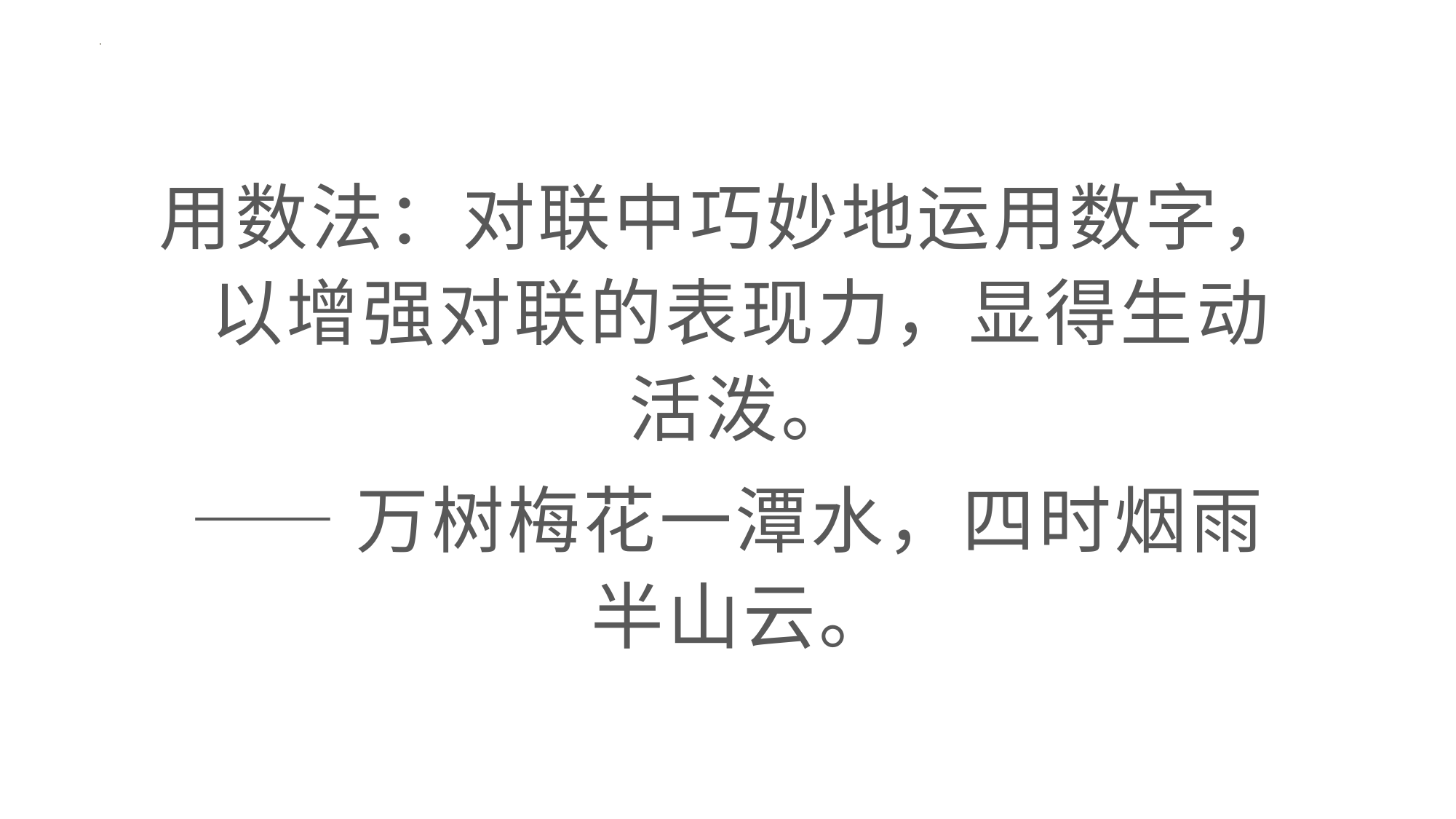

用数法：对联中巧妙地运用数字，以增强对联的表现力，显得生动活泼。
——万树梅花一潭水，四时烟雨半山云。
#